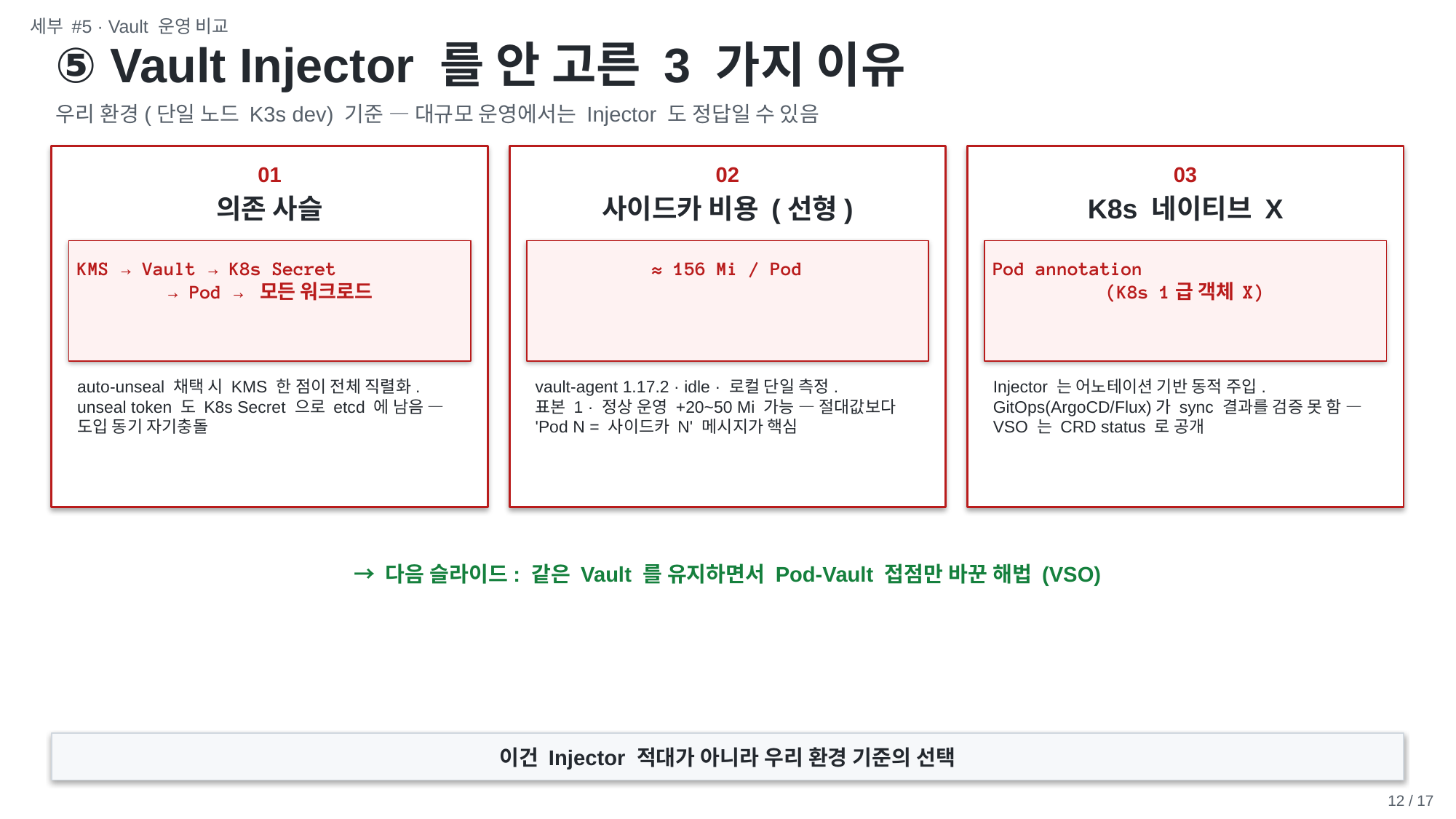

세부 #5 · Vault 운영 비교
⑤ Vault Injector 를 안 고른 3 가지 이유
우리 환경(단일 노드 K3s dev) 기준 — 대규모 운영에서는 Injector 도 정답일 수 있음

01
02
03
의존 사슬
사이드카 비용 (선형)
K8s 네이티브 X

KMS → Vault → K8s Secret
→ Pod → 모든 워크로드
≈ 156 Mi / Pod
Pod annotation
(K8s 1급 객체 X)
auto-unseal 채택 시 KMS 한 점이 전체 직렬화.
unseal token 도 K8s Secret 으로 etcd 에 남음 — 도입 동기 자기충돌
vault-agent 1.17.2 · idle · 로컬 단일 측정.
표본 1 · 정상 운영 +20~50 Mi 가능 — 절대값보다 'Pod N = 사이드카 N' 메시지가 핵심
Injector 는 어노테이션 기반 동적 주입.
GitOps(ArgoCD/Flux)가 sync 결과를 검증 못 함 — VSO 는 CRD status 로 공개
→ 다음 슬라이드: 같은 Vault 를 유지하면서 Pod-Vault 접점만 바꾼 해법 (VSO)
이건 Injector 적대가 아니라 우리 환경 기준의 선택
12 / 17